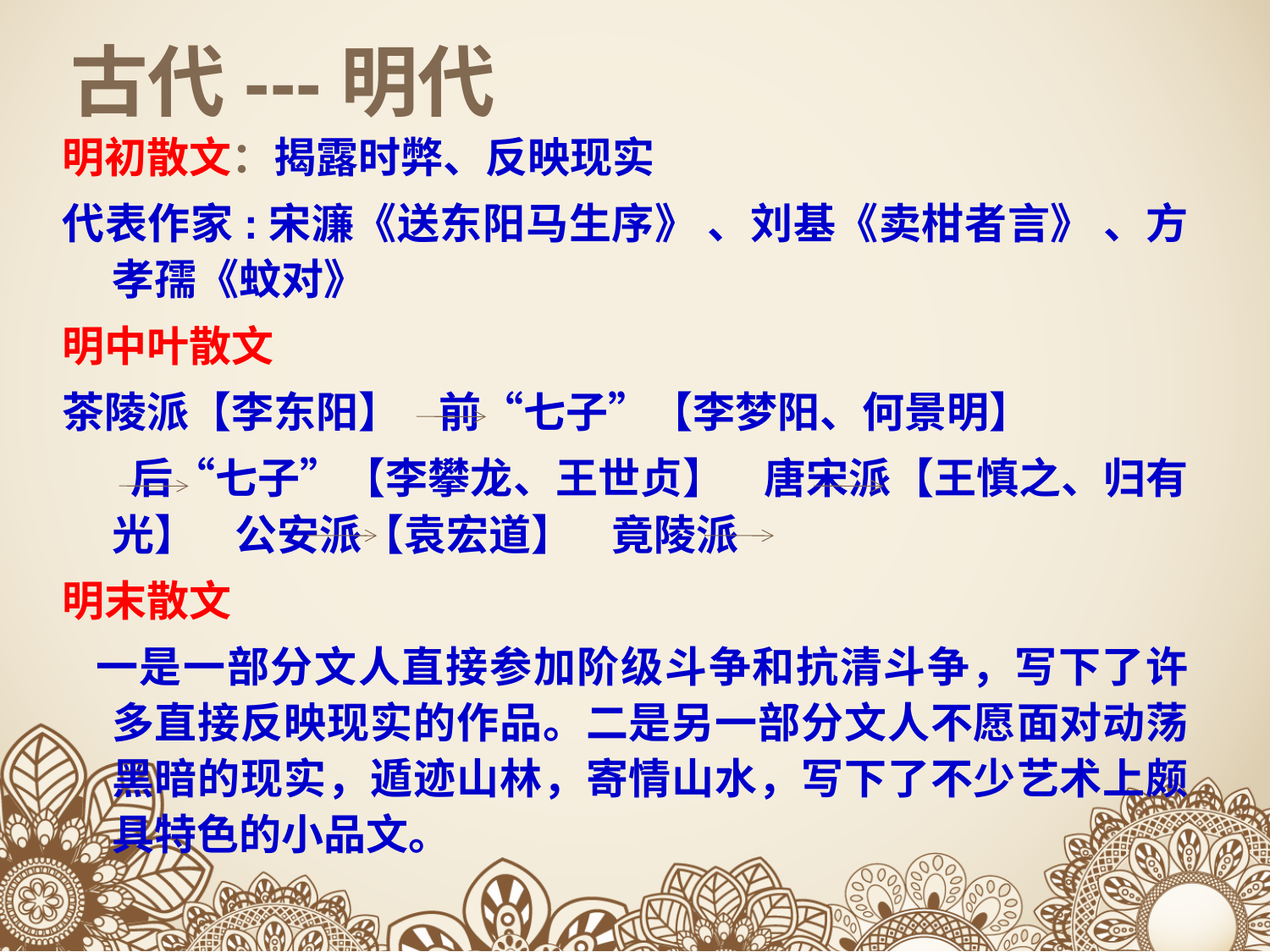

# 古代---明代
明初散文：揭露时弊、反映现实
代表作家:宋濂《送东阳马生序》 、刘基《卖柑者言》 、方孝孺《蚊对》
明中叶散文
茶陵派【李东阳】    前“七子”【李梦阳、何景明】
      后“七子”【李攀龙、王世贞】    唐宋派【王慎之、归有光】    公安派【袁宏道】    竟陵派
明末散文
  一是一部分文人直接参加阶级斗争和抗清斗争，写下了许多直接反映现实的作品。二是另一部分文人不愿面对动荡黑暗的现实，遁迹山林，寄情山水，写下了不少艺术上颇具特色的小品文。